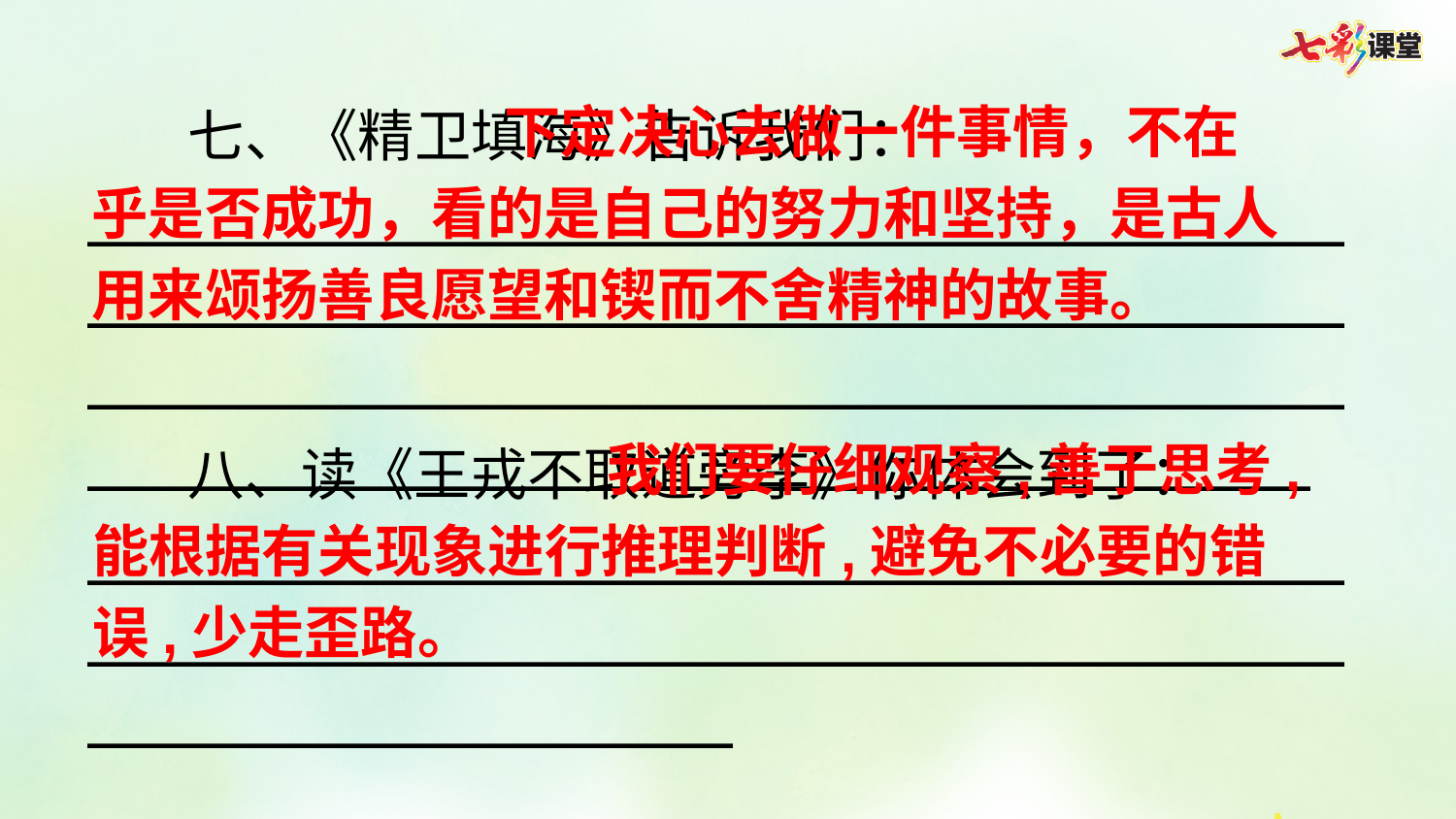

下定决心去做一件事情，不在乎是否成功，看的是自己的努力和坚持，是古人用来颂扬善良愿望和锲而不舍精神的故事。
七、《精卫填海》告诉我们：___________________________________________________________________________________________________________________________________________________
                                       我们要仔细观察,善于思考,能根据有关现象进行推理判断,避免不必要的错误,少走歪路。
八、读《王戎不取道旁李》你体会到了：_____________________________________________________________________________________________